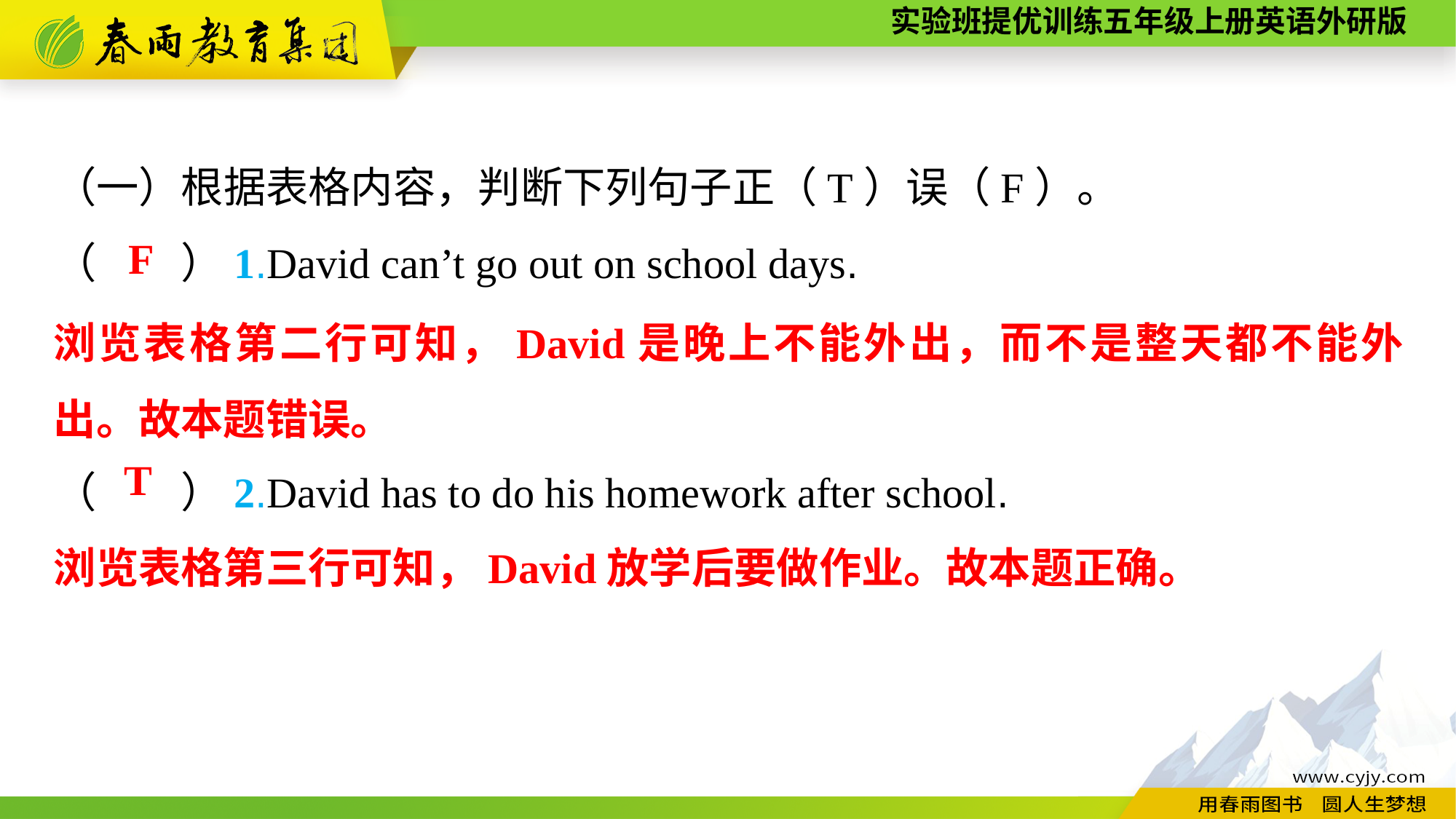

（一）根据表格内容，判断下列句子正（T）误（F）。
（　　）1.David can’t go out on school days.

（　　）2.David has to do his homework after school.
F
浏览表格第二行可知，David是晚上不能外出，而不是整天都不能外出。故本题错误。
T
浏览表格第三行可知，David放学后要做作业。故本题正确。